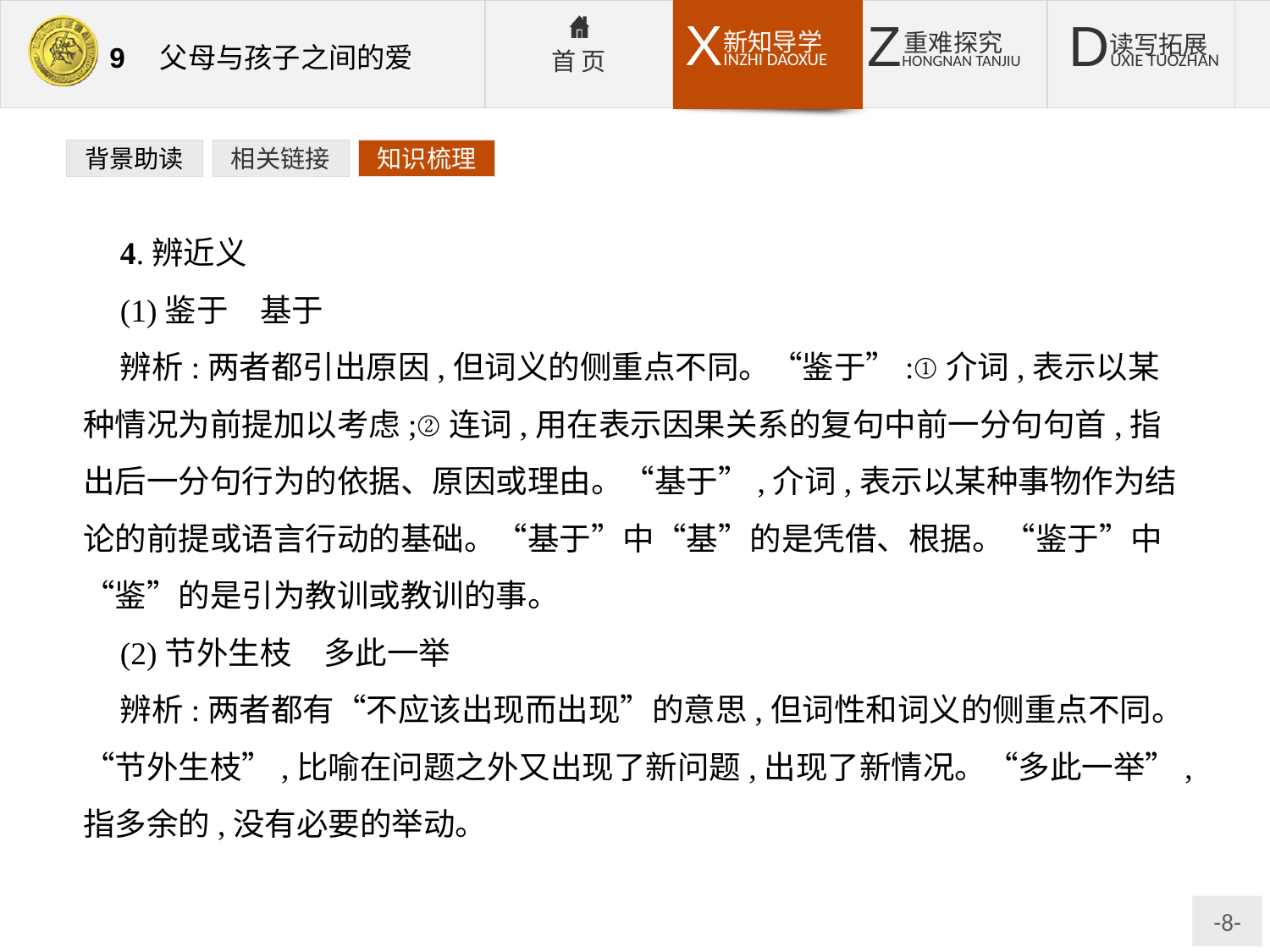

背景助读
相关链接
知识梳理
4.辨近义
(1)鉴于　基于
辨析:两者都引出原因,但词义的侧重点不同。“鉴于”:①介词,表示以某种情况为前提加以考虑;②连词,用在表示因果关系的复句中前一分句句首,指出后一分句行为的依据、原因或理由。“基于”,介词,表示以某种事物作为结论的前提或语言行动的基础。“基于”中“基”的是凭借、根据。“鉴于”中“鉴”的是引为教训或教训的事。
(2)节外生枝　多此一举
辨析:两者都有“不应该出现而出现”的意思,但词性和词义的侧重点不同。“节外生枝”,比喻在问题之外又出现了新问题,出现了新情况。“多此一举”,指多余的,没有必要的举动。